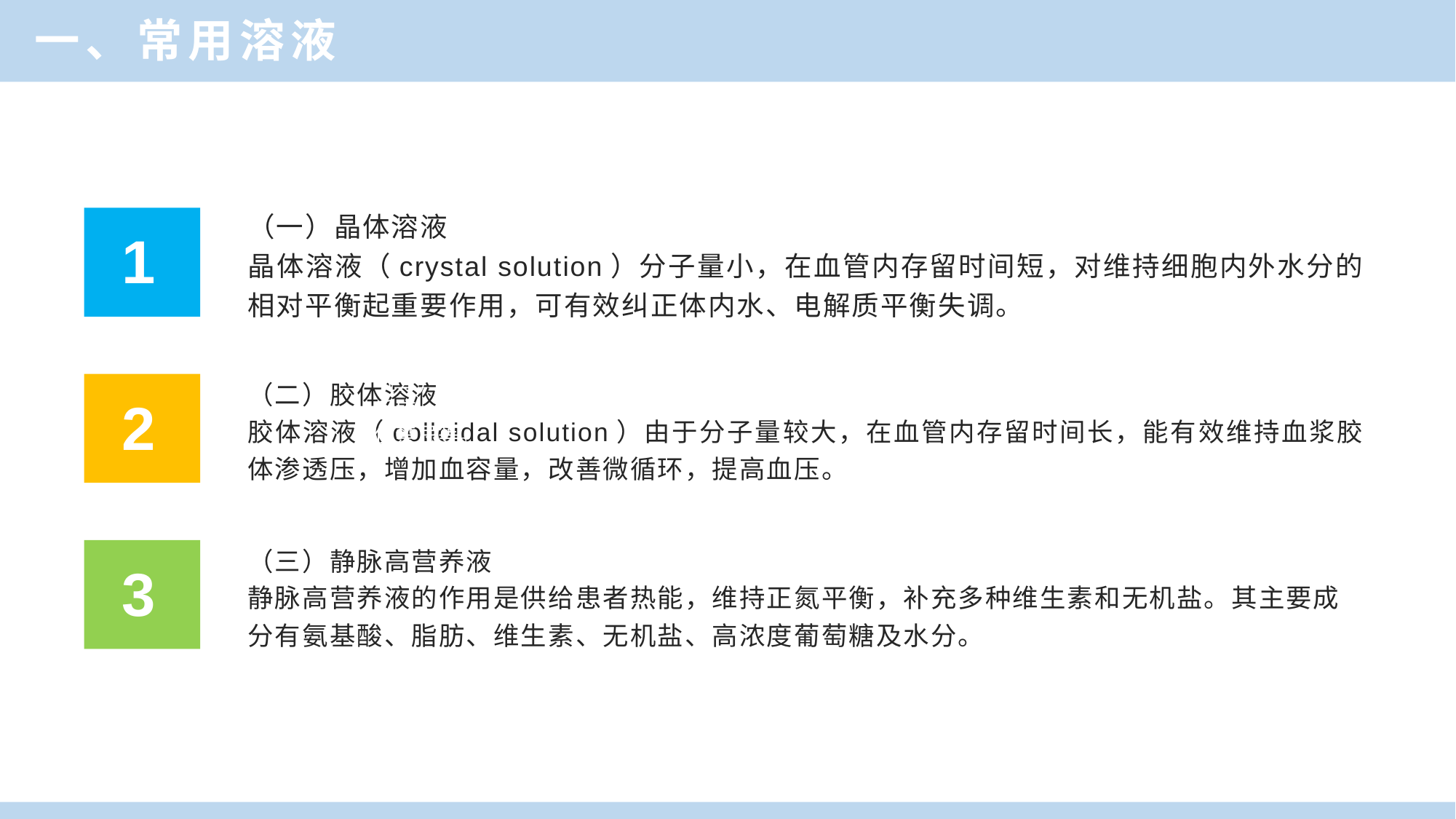

一、常用溶液

（一）晶体溶液
晶体溶液（crystal solution）分子量小，在血管内存留时间短，对维持细胞内外水分的相对平衡起重要作用，可有效纠正体内水、电解质平衡失调。
1
（4）用药史和目前用药情况，包括输注药物的质量、有效期、作用、不良反应、配
伍禁忌等。

（二）胶体溶液
胶体溶液（colloidal solution）由于分子量较大，在血管内存留时间长，能有效维持血浆胶体渗透压，增加血容量，改善微循环，提高血压。
2

（三）静脉高营养液
静脉高营养液的作用是供给患者热能，维持正氮平衡，补充多种维生素和无机盐。其主要成分有氨基酸、脂肪、维生素、无机盐、高浓度葡萄糖及水分。
3